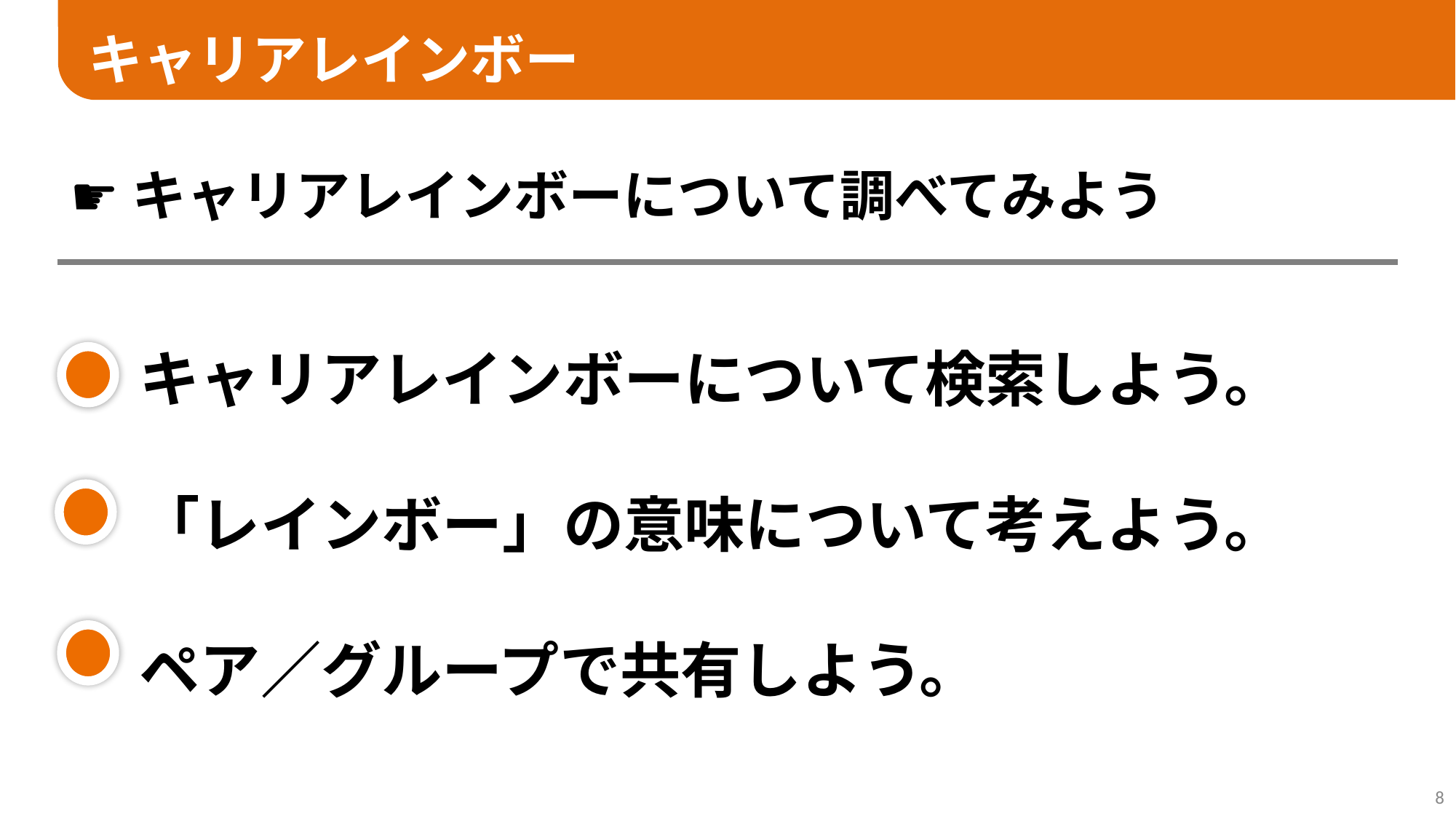

キャリアレインボー
☛キャリアレインボーについて調べてみよう
キャリアレインボーについて検索しよう。
「レインボー」の意味について考えよう。
ペア／グループで共有しよう。

8